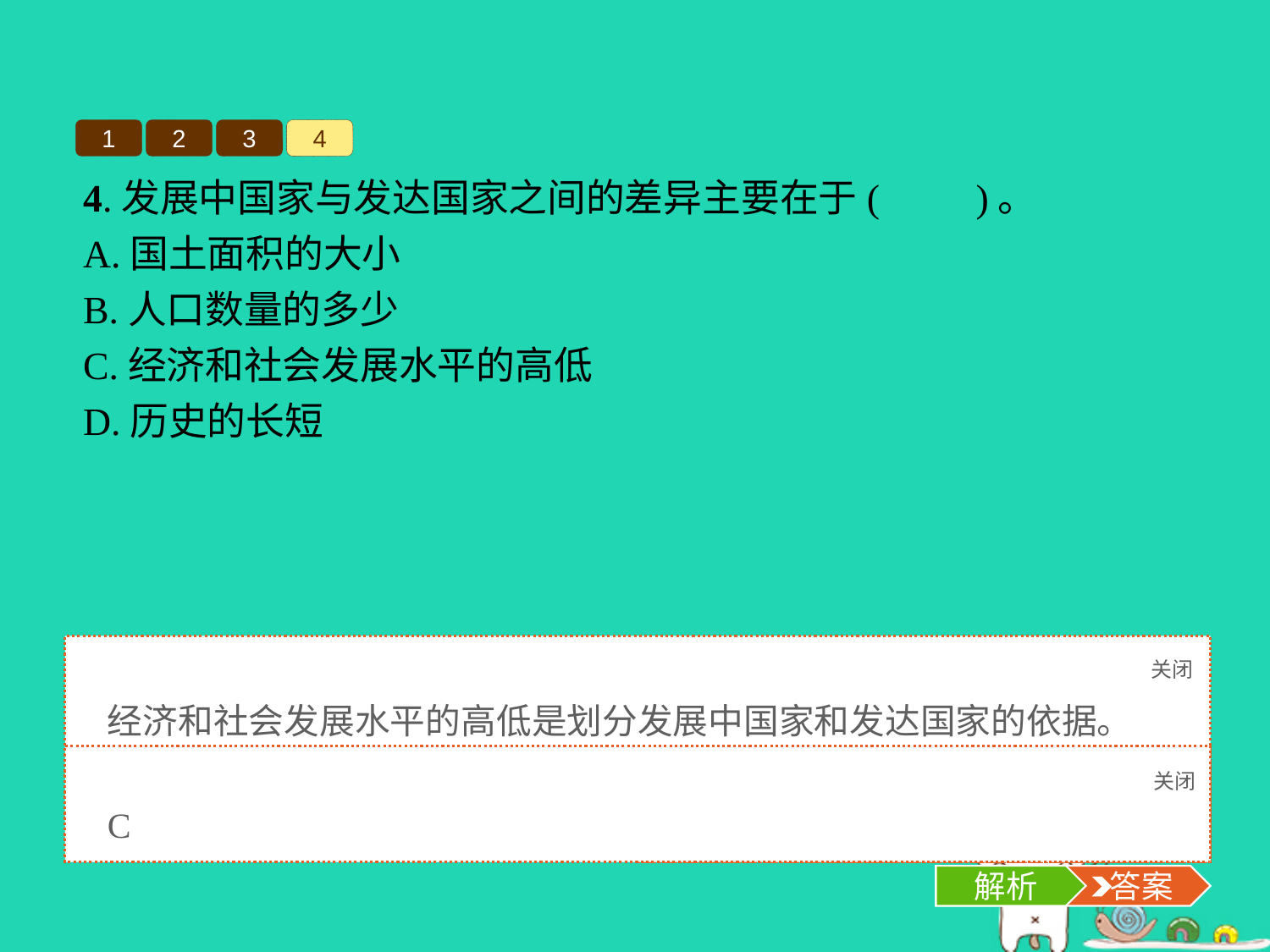

1
2
3
4
4.发展中国家与发达国家之间的差异主要在于(　　)。
A.国土面积的大小
B.人口数量的多少
C.经济和社会发展水平的高低
D.历史的长短

关闭
解析

经济和社会发展水平的高低是划分发展中国家和发达国家的依据。

关闭
解析
  答案

C
解析
  答案